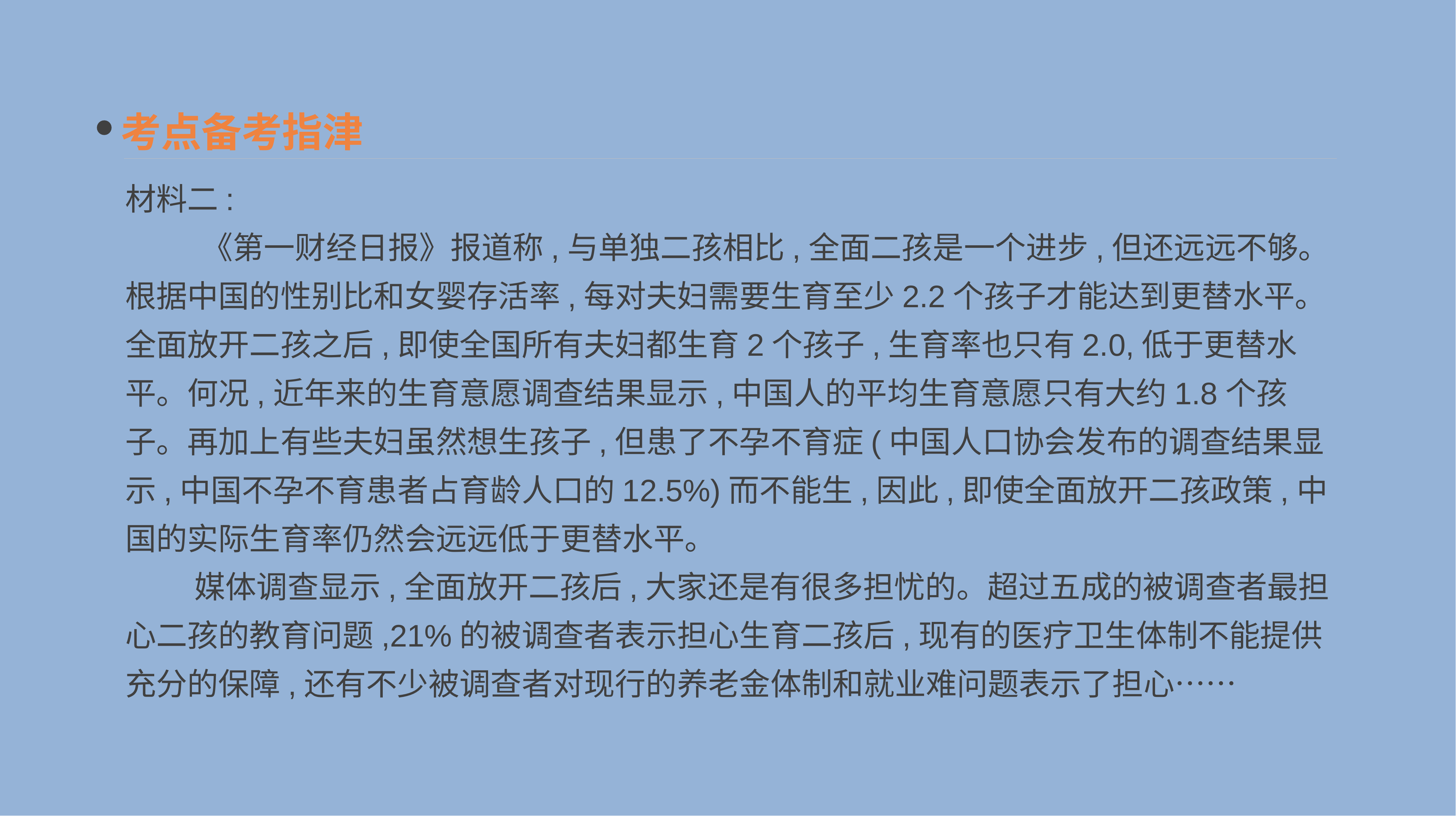

考点备考指津

材料二:
 　　《第一财经日报》报道称,与单独二孩相比,全面二孩是一个进步,但还远远不够。根据中国的性别比和女婴存活率,每对夫妇需要生育至少2.2个孩子才能达到更替水平。全面放开二孩之后,即使全国所有夫妇都生育2个孩子,生育率也只有2.0,低于更替水平。何况,近年来的生育意愿调查结果显示,中国人的平均生育意愿只有大约1.8个孩子。再加上有些夫妇虽然想生孩子,但患了不孕不育症(中国人口协会发布的调查结果显示,中国不孕不育患者占育龄人口的12.5%)而不能生,因此,即使全面放开二孩政策,中国的实际生育率仍然会远远低于更替水平。
　　 媒体调查显示,全面放开二孩后,大家还是有很多担忧的。超过五成的被调查者最担心二孩的教育问题,21%的被调查者表示担心生育二孩后,现有的医疗卫生体制不能提供充分的保障,还有不少被调查者对现行的养老金体制和就业难问题表示了担心……